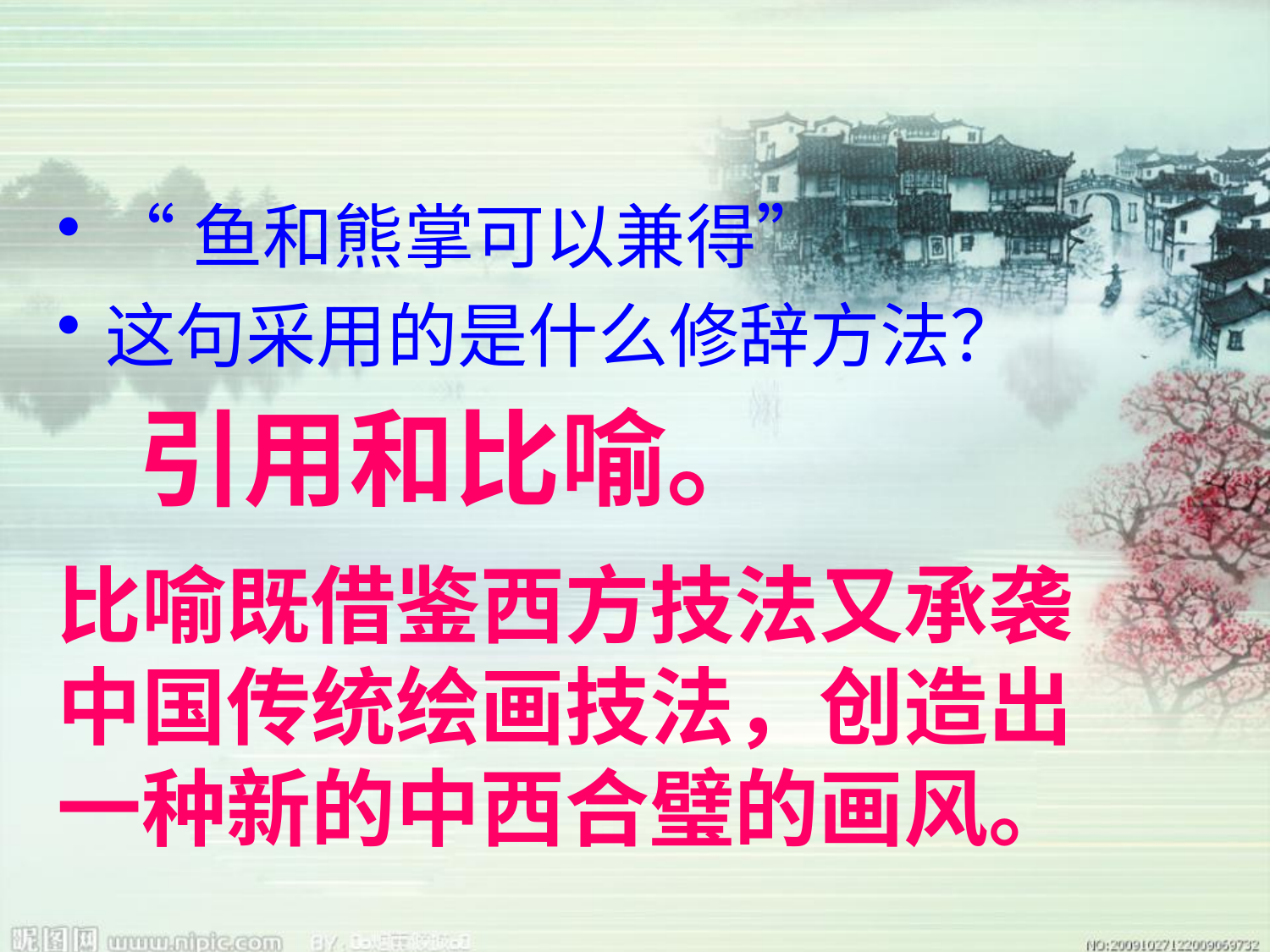

“鱼和熊掌可以兼得”
这句采用的是什么修辞方法？

引用和比喻。
比喻既借鉴西方技法又承袭中国传统绘画技法，创造出一种新的中西合璧的画风。